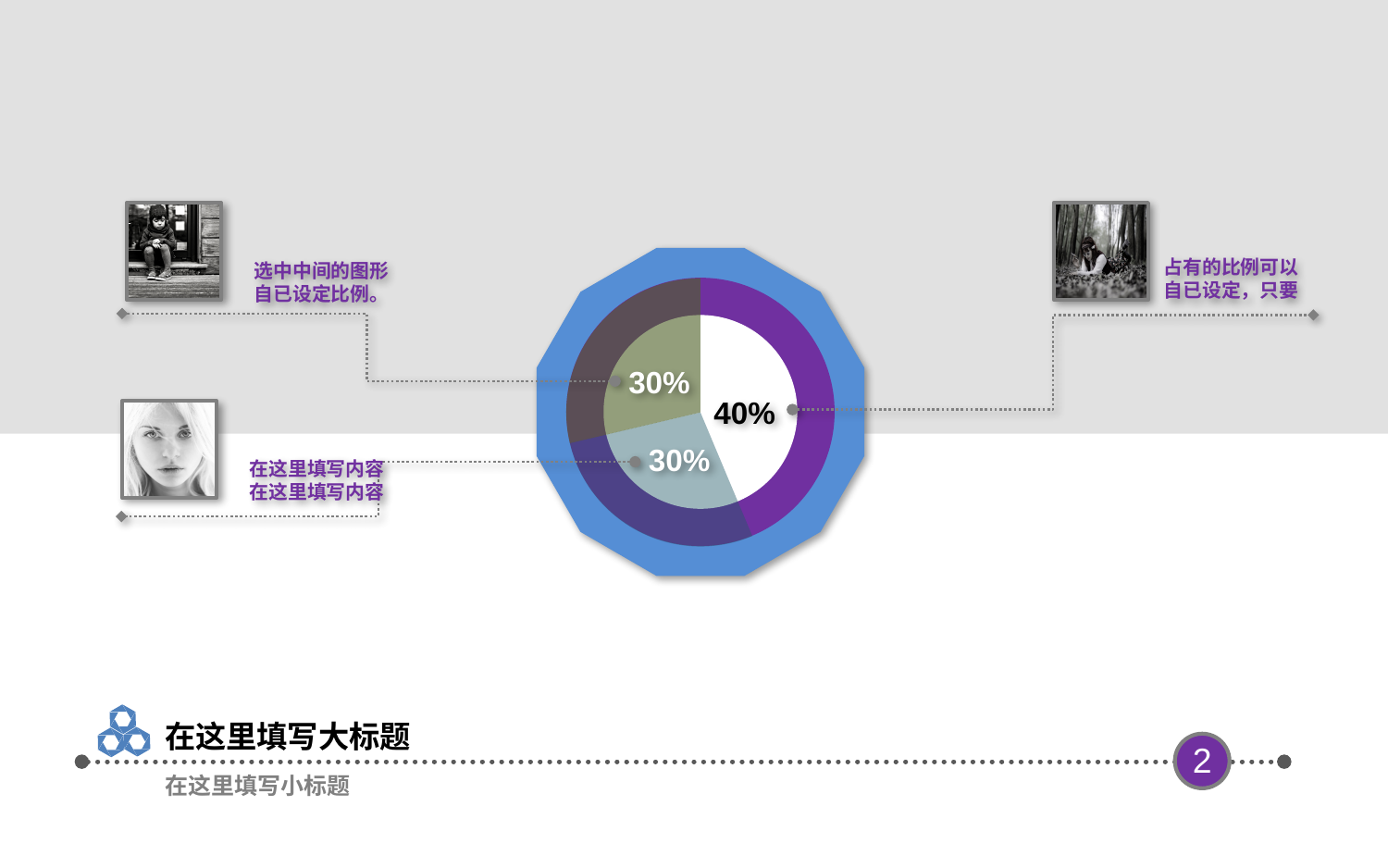

占有的比例可以
自已设定，只要
选中中间的图形
自已设定比例。
30%
40%

30%
在这里填写内容
在这里填写内容

在这里填写大标题
2

在这里填写小标题